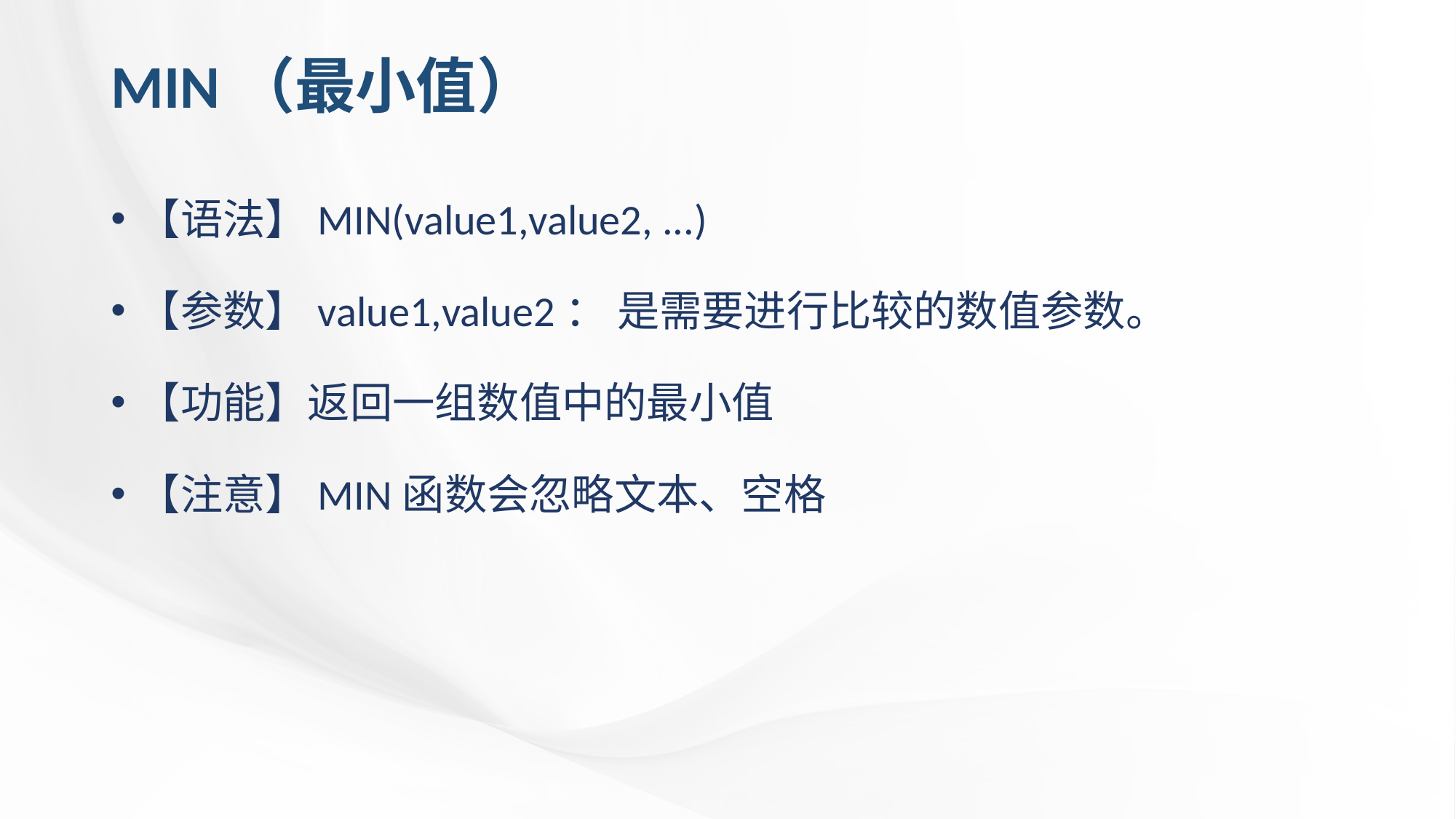

# MIN（最小值）
【语法】MIN(value1,value2, ...)
【参数】value1,value2： 是需要进行比较的数值参数。
【功能】返回一组数值中的最小值
【注意】MIN函数会忽略文本、空格